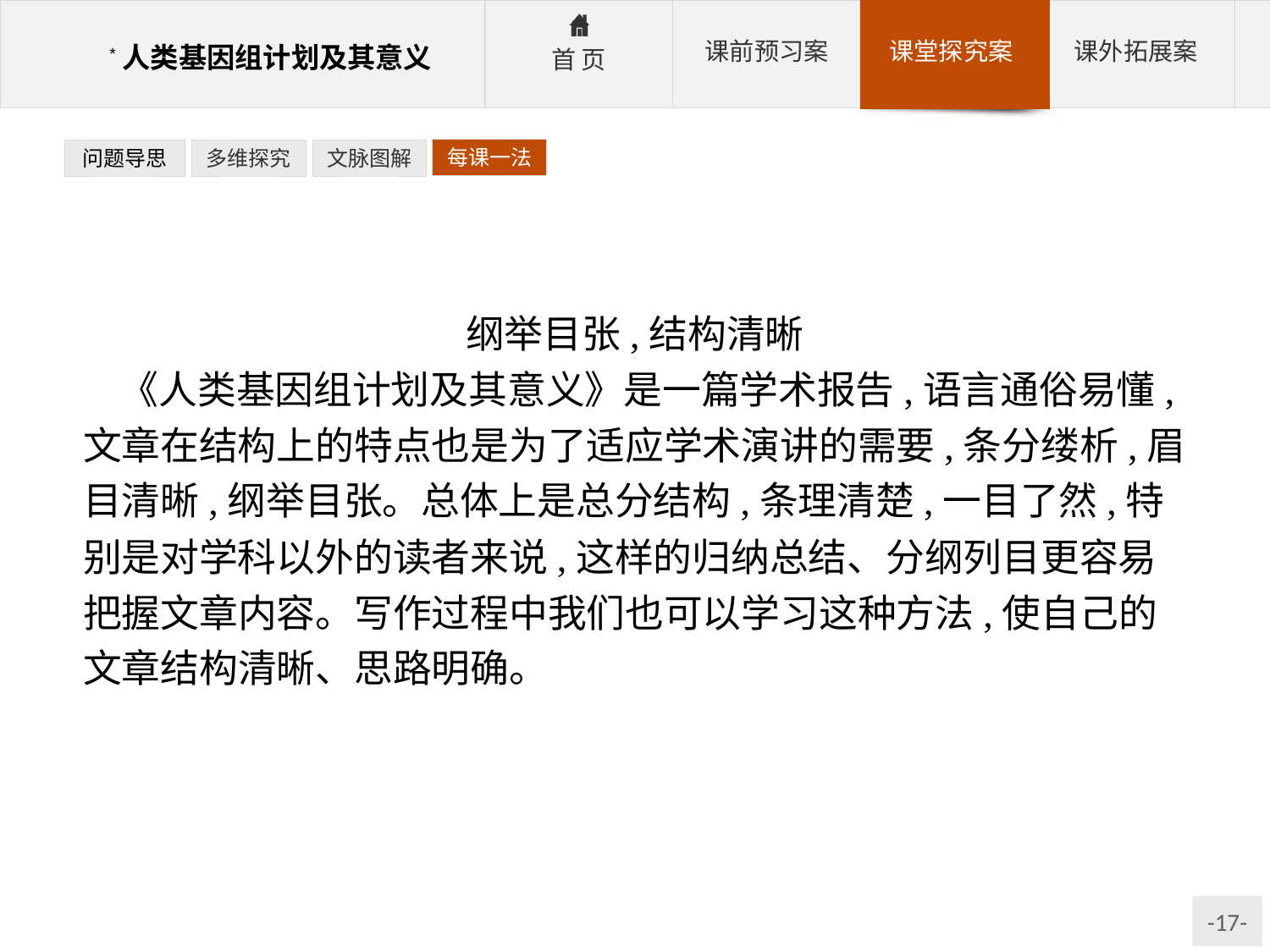

每课一法
问题导思
多维探究
文脉图解
纲举目张,结构清晰
《人类基因组计划及其意义》是一篇学术报告,语言通俗易懂,文章在结构上的特点也是为了适应学术演讲的需要,条分缕析,眉目清晰,纲举目张。总体上是总分结构,条理清楚,一目了然,特别是对学科以外的读者来说,这样的归纳总结、分纲列目更容易把握文章内容。写作过程中我们也可以学习这种方法,使自己的文章结构清晰、思路明确。